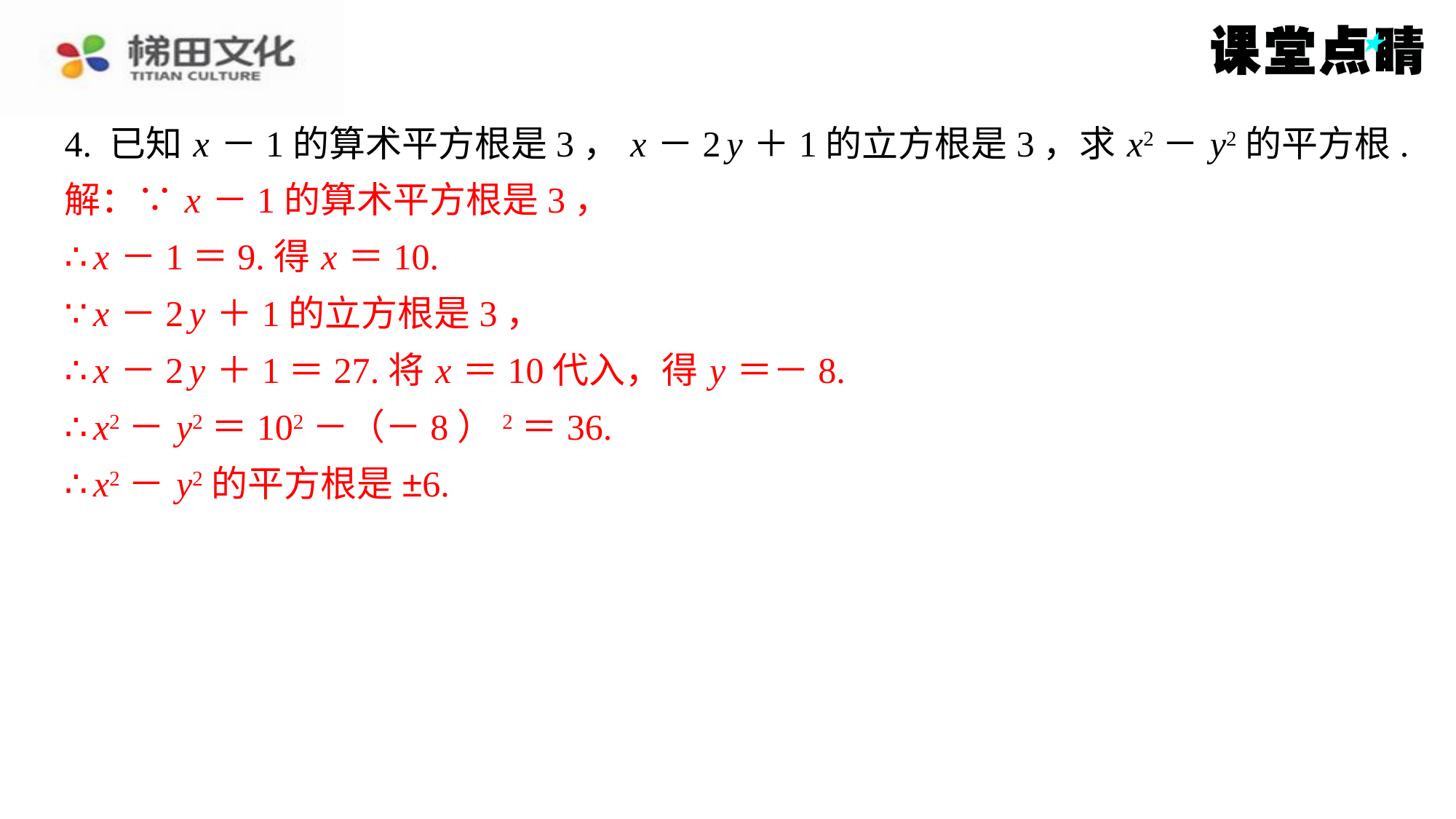

4. 已知 x －1的算术平方根是3， x －2 y ＋1的立方根是3，求 x2－ y2的平方根.
解：∵ x －1的算术平方根是3，
∴ x －1＝9.得 x ＝10.
∵ x －2 y ＋1的立方根是3，
∴ x －2 y ＋1＝27.将 x ＝10代入，得 y ＝－8.
∴ x2－ y2＝102－（－8）2＝36.
∴ x2－ y2的平方根是±6.
解：∵ x －1的算术平方根是3，
∴ x －1＝9.得 x ＝10.
∵ x －2 y ＋1的立方根是3，
∴ x －2 y ＋1＝27.将 x ＝10代入，得 y ＝－8.
∴ x2－ y2＝102－（－8）2＝36.
∴ x2－ y2的平方根是±6.